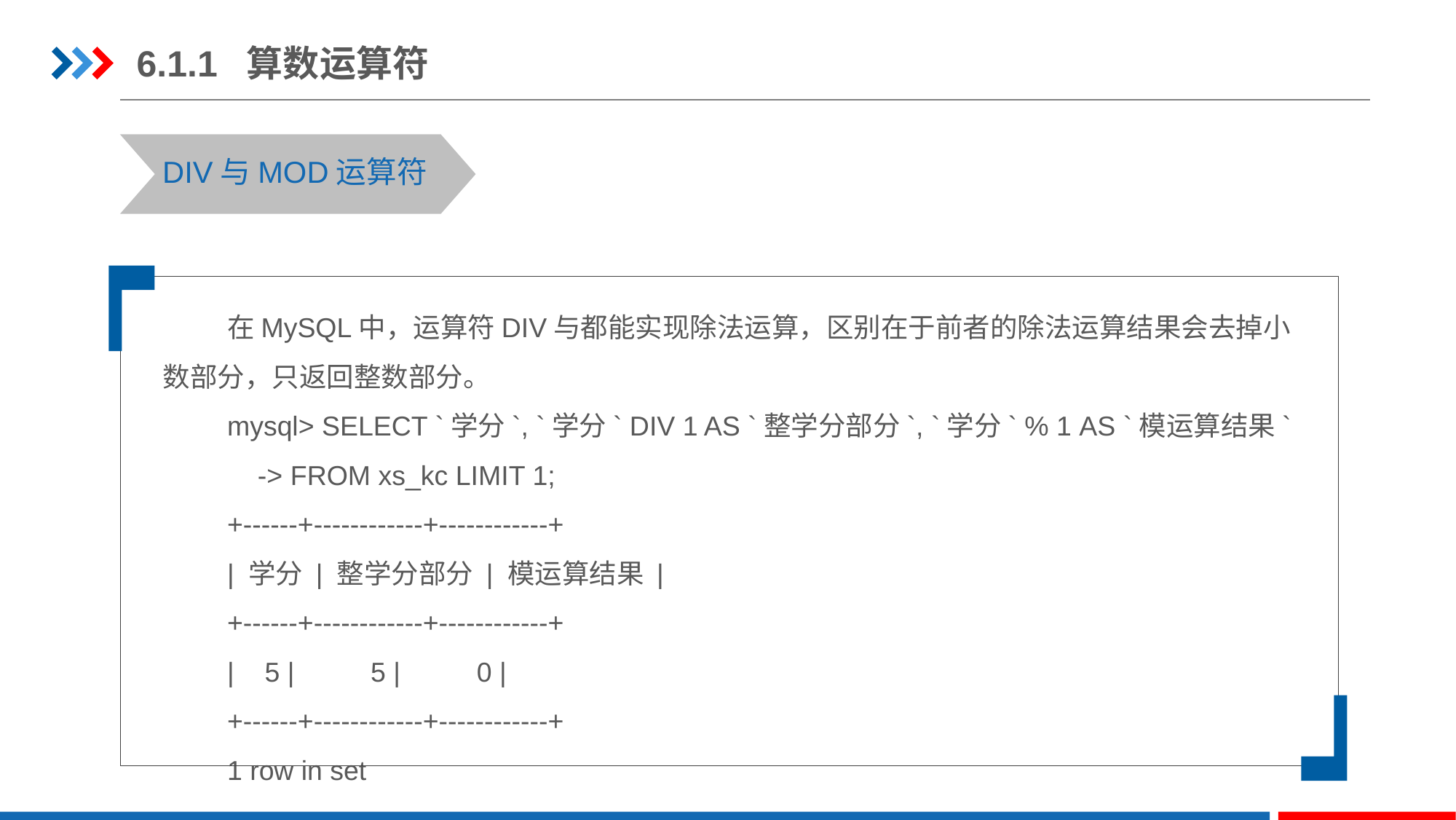

6.1.1  算数运算符

DIV与MOD运算符

在MySQL中，运算符DIV与都能实现除法运算，区别在于前者的除法运算结果会去掉小数部分，只返回整数部分。
mysql> SELECT `学分`, `学分` DIV 1 AS `整学分部分`, `学分` % 1 AS `模运算结果`
    -> FROM xs_kc LIMIT 1;
+------+------------+------------+
| 学分 | 整学分部分 | 模运算结果 |
+------+------------+------------+
|    5 |          5 |          0 |
+------+------------+------------+
1 row in set